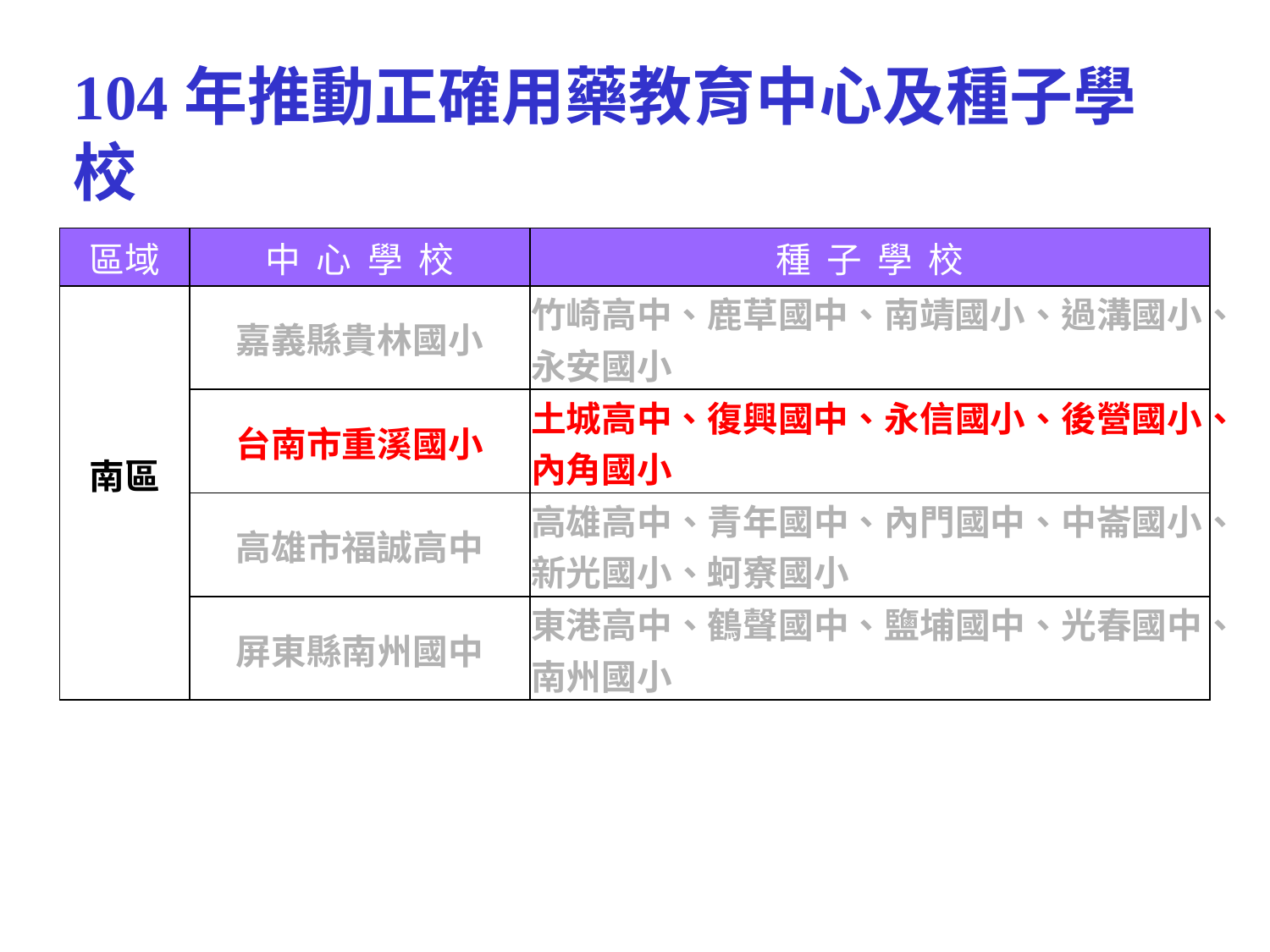

104年推動正確用藥教育中心及種子學校
| 區域 | 中 心 學 校 | 種 子 學 校 |
| --- | --- | --- |
| 南區 | 嘉義縣貴林國小 | 竹崎高中、鹿草國中、南靖國小、過溝國小、永安國小 |
|  | 台南市重溪國小 | 土城高中、復興國中、永信國小、後營國小、內角國小 |
|  | 高雄市福誠高中 | 高雄高中、青年國中、內門國中、中崙國小、新光國小、蚵寮國小 |
|  | 屏東縣南州國中 | 東港高中、鶴聲國中、鹽埔國中、光春國中、南州國小 |